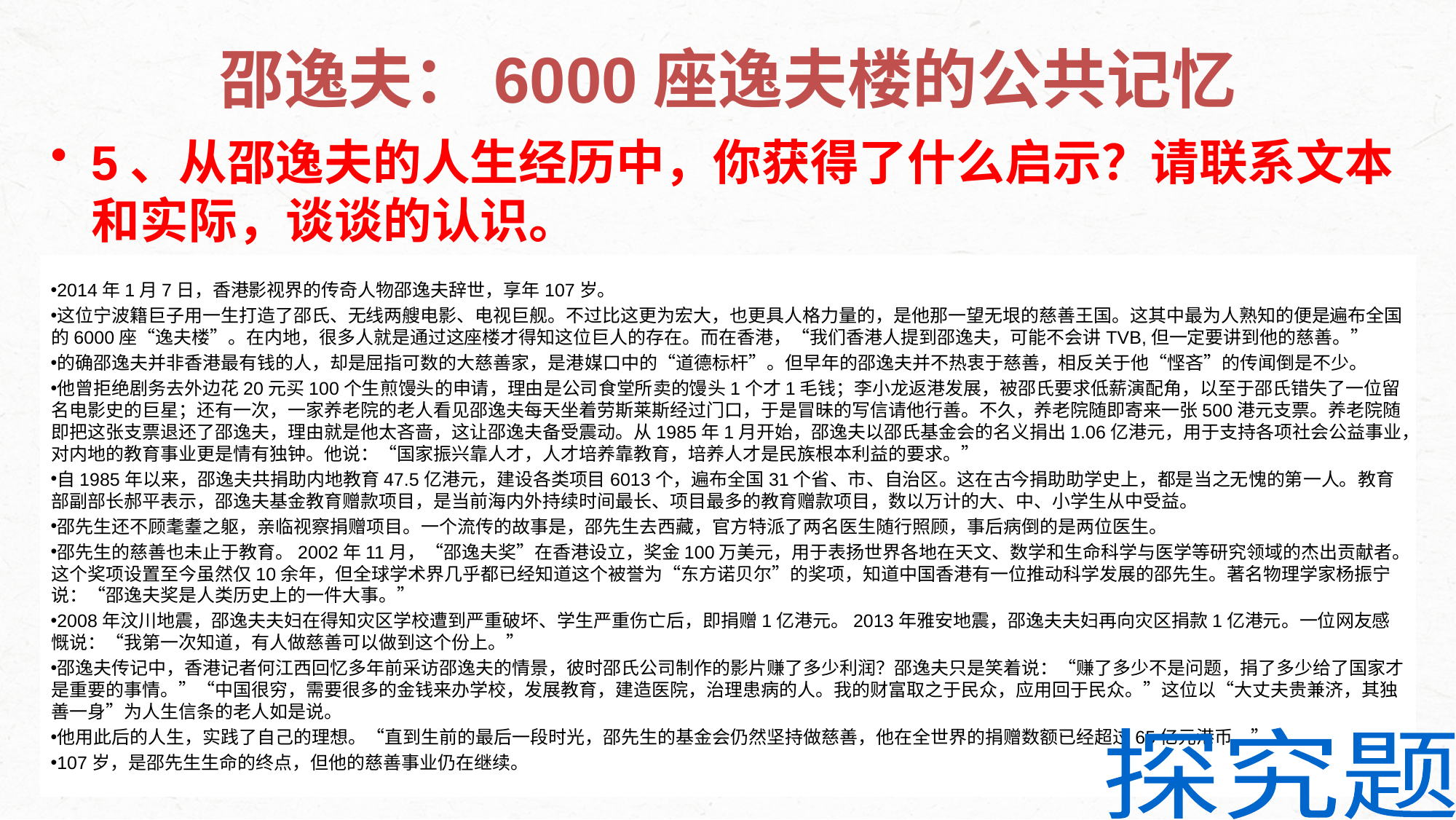

# 邵逸夫：6000座逸夫楼的公共记忆
5、从邵逸夫的人生经历中，你获得了什么启示？请联系文本和实际，谈谈的认识。
观点提示
微小的事情深入的反思能够改变人生的境界。
好的人生信条促进人生精彩——“大丈夫贵兼济，其独善一身”。
奉献的人生才最辉煌——物质财富的积累再多，精神世界也是苍白的，勇于奉献，无私奉献才能让人生更丰富，更精彩。
人生的精彩就是将认为对的事做到就好。
2014年1月7日，香港影视界的传奇人物邵逸夫辞世，享年107岁。
这位宁波籍巨子用一生打造了邵氏、无线两艘电影、电视巨舰。不过比这更为宏大，也更具人格力量的，是他那一望无垠的慈善王国。这其中最为人熟知的便是遍布全国的6000座“逸夫楼”。在内地，很多人就是通过这座楼才得知这位巨人的存在。而在香港，“我们香港人提到邵逸夫，可能不会讲TVB,但一定要讲到他的慈善。”
的确邵逸夫并非香港最有钱的人，却是屈指可数的大慈善家，是港媒口中的“道德标杆”。但早年的邵逸夫并不热衷于慈善，相反关于他“悭吝”的传闻倒是不少。
他曾拒绝剧务去外边花20元买100个生煎馒头的申请，理由是公司食堂所卖的馒头1个才1毛钱；李小龙返港发展，被邵氏要求低薪演配角，以至于邵氏错失了一位留名电影史的巨星；还有一次，一家养老院的老人看见邵逸夫每天坐着劳斯莱斯经过门口，于是冒昧的写信请他行善。不久，养老院随即寄来一张500港元支票。养老院随即把这张支票退还了邵逸夫，理由就是他太吝啬，这让邵逸夫备受震动。从1985年1月开始，邵逸夫以邵氏基金会的名义捐出1.06亿港元，用于支持各项社会公益事业，对内地的教育事业更是情有独钟。他说：“国家振兴靠人才，人才培养靠教育，培养人才是民族根本利益的要求。”
自1985年以来，邵逸夫共捐助内地教育47.5亿港元，建设各类项目6013个，遍布全国31个省、市、自治区。这在古今捐助助学史上，都是当之无愧的第一人。教育部副部长郝平表示，邵逸夫基金教育赠款项目，是当前海内外持续时间最长、项目最多的教育赠款项目，数以万计的大、中、小学生从中受益。
邵先生还不顾耄耋之躯，亲临视察捐赠项目。一个流传的故事是，邵先生去西藏，官方特派了两名医生随行照顾，事后病倒的是两位医生。
邵先生的慈善也未止于教育。2002年11月，“邵逸夫奖”在香港设立，奖金100万美元，用于表扬世界各地在天文、数学和生命科学与医学等研究领域的杰出贡献者。这个奖项设置至今虽然仅10余年，但全球学术界几乎都已经知道这个被誉为“东方诺贝尔”的奖项，知道中国香港有一位推动科学发展的邵先生。著名物理学家杨振宁说：“邵逸夫奖是人类历史上的一件大事。”
2008年汶川地震，邵逸夫夫妇在得知灾区学校遭到严重破坏、学生严重伤亡后，即捐赠1亿港元。2013年雅安地震，邵逸夫夫妇再向灾区捐款1亿港元。一位网友感慨说：“我第一次知道，有人做慈善可以做到这个份上。”
邵逸夫传记中，香港记者何江西回忆多年前采访邵逸夫的情景，彼时邵氏公司制作的影片赚了多少利润？邵逸夫只是笑着说：“赚了多少不是问题，捐了多少给了国家才是重要的事情。”“中国很穷，需要很多的金钱来办学校，发展教育，建造医院，治理患病的人。我的财富取之于民众，应用回于民众。”这位以“大丈夫贵兼济，其独善一身”为人生信条的老人如是说。
他用此后的人生，实践了自己的理想。“直到生前的最后一段时光，邵先生的基金会仍然坚持做慈善，他在全世界的捐赠数额已经超过65亿元港币。”
107岁，是邵先生生命的终点，但他的慈善事业仍在继续。
探究题